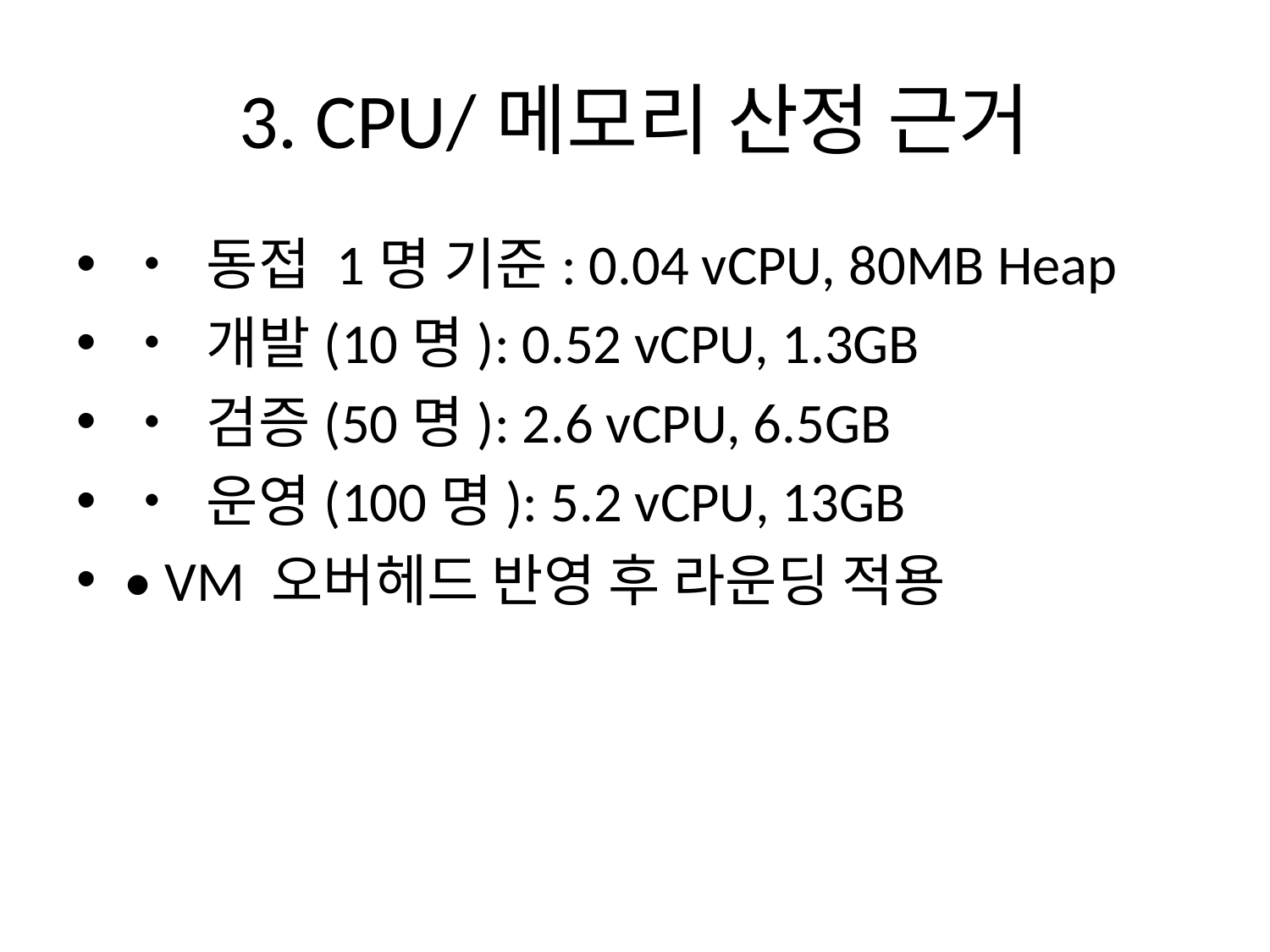

# 3. CPU/메모리 산정 근거
• 동접 1명 기준: 0.04 vCPU, 80MB Heap
• 개발(10명): 0.52 vCPU, 1.3GB
• 검증(50명): 2.6 vCPU, 6.5GB
• 운영(100명): 5.2 vCPU, 13GB
• VM 오버헤드 반영 후 라운딩 적용